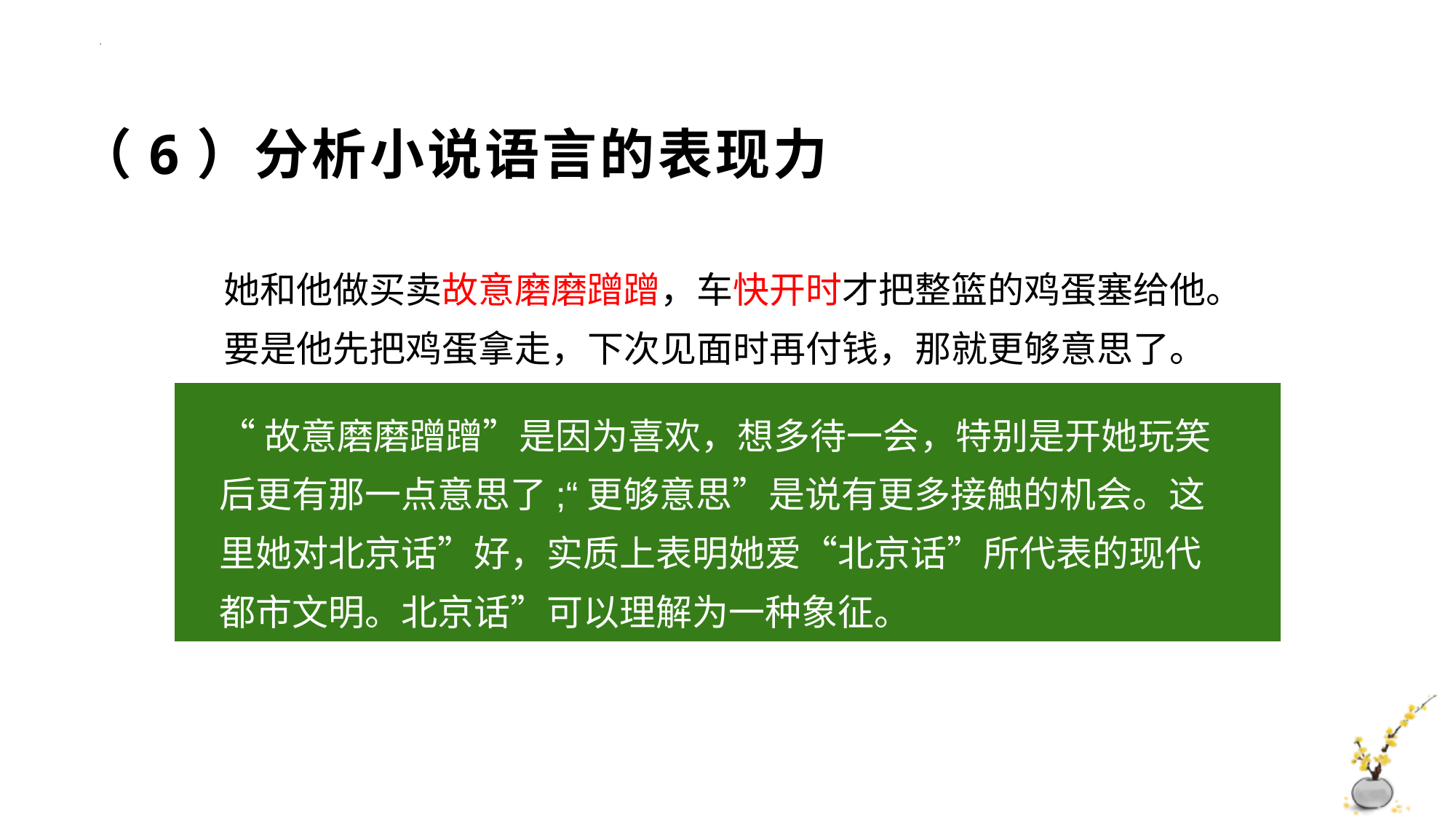

（6）分析小说语言的表现力

她和他做买卖故意磨磨蹭蹭，车快开时才把整篮的鸡蛋塞给他。要是他先把鸡蛋拿走，下次见面时再付钱，那就更够意思了。

“故意磨磨蹭蹭”是因为喜欢，想多待一会，特别是开她玩笑后更有那一点意思了;“更够意思”是说有更多接触的机会。这里她对北京话”好，实质上表明她爱“北京话”所代表的现代都市文明。北京话”可以理解为一种象征。